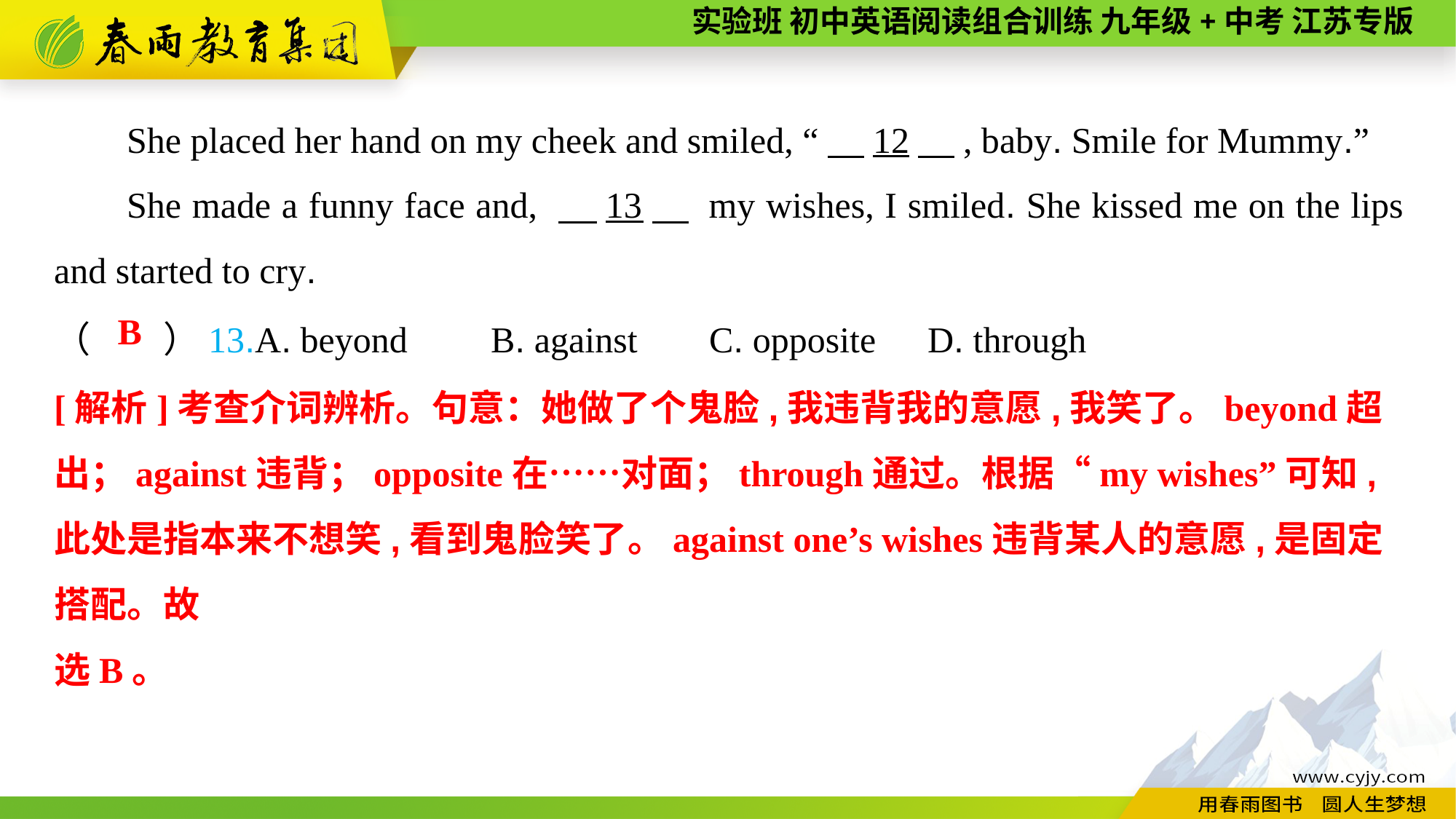

She placed her hand on my cheek and smiled, “　12　, baby. Smile for Mummy.”
She made a funny face and, 　13　 my wishes, I smiled. She kissed me on the lips and started to cry.
（　　）13.A. beyond	B. against	C. opposite	D. through
B
[解析]考查介词辨析。句意：她做了个鬼脸,我违背我的意愿,我笑了。beyond超出；against违背；opposite在……对面；through通过。根据“my wishes”可知,此处是指本来不想笑,看到鬼脸笑了。against one’s wishes违背某人的意愿,是固定搭配。故
选B。